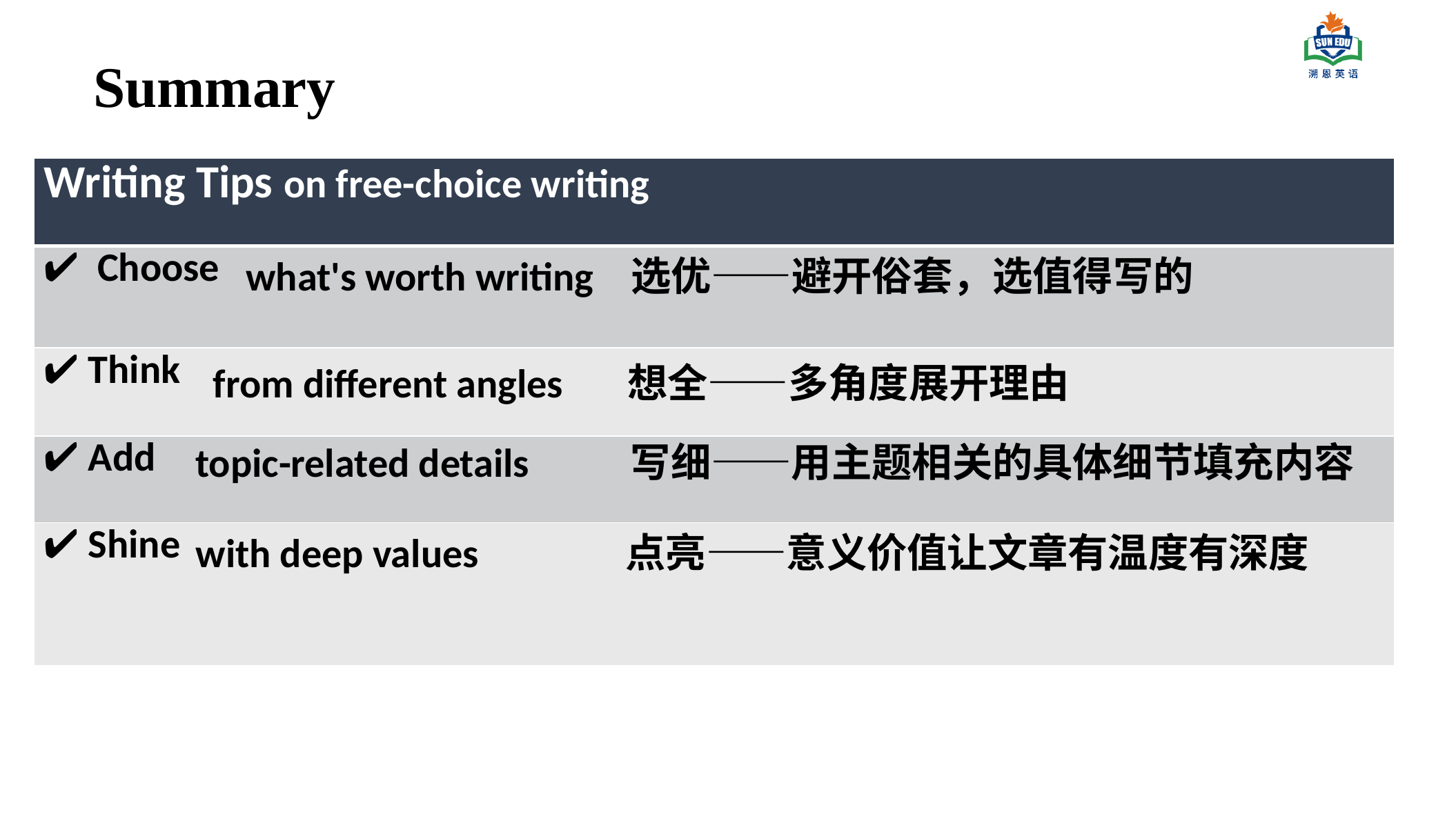

Summary
| Writing Tips on free-choice writing |
| --- |
| ✔ Choose |
| ✔ Think |
| ✔ Add |
| ✔ Shine |
what's worth writing   选优——避开俗套，选值得写的
from different angles      想全——多角度展开理由
  topic-related details          写细——用主题相关的具体细节填充内容
with deep values               点亮——意义价值让文章有温度有深度